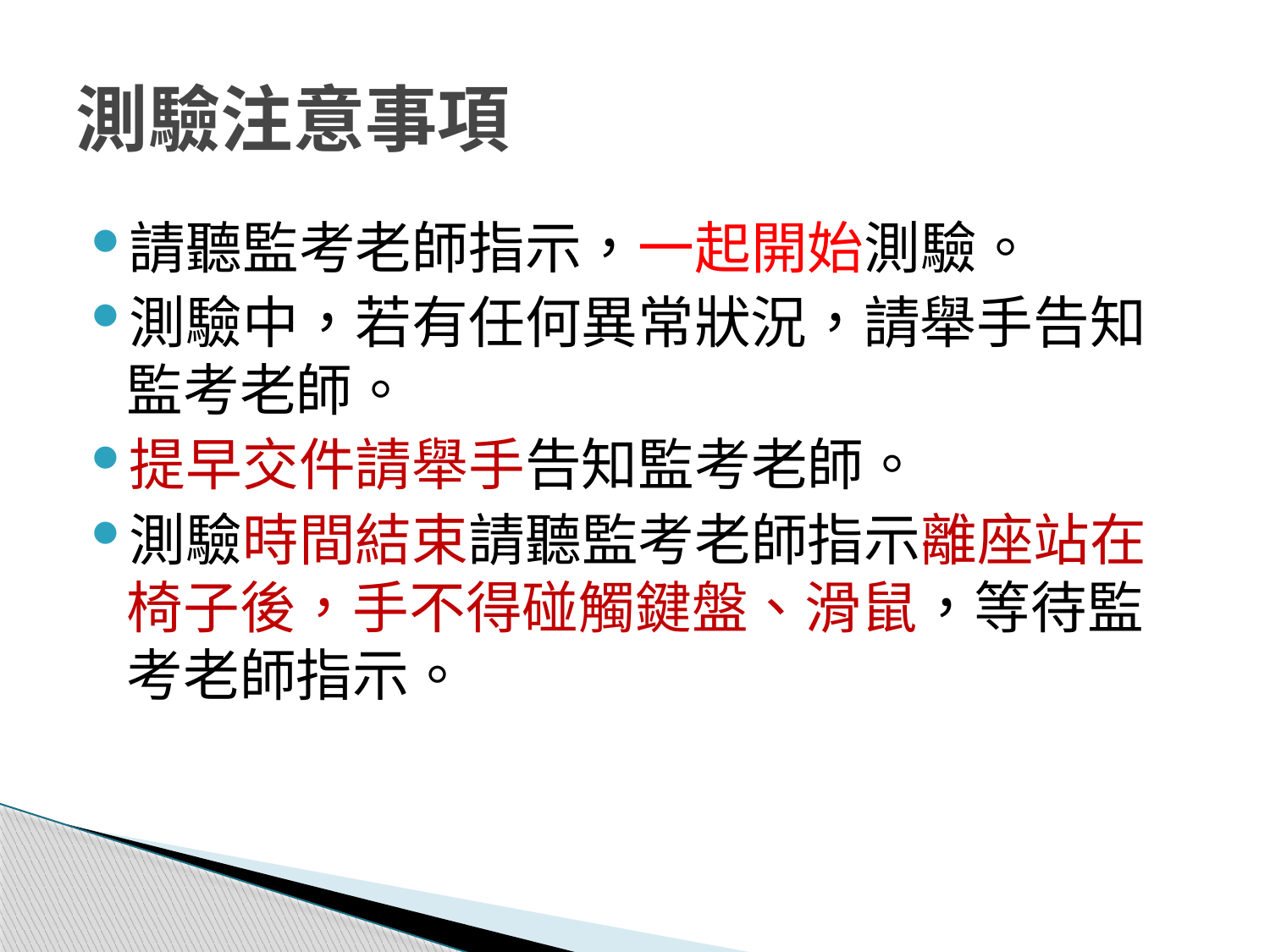

# 測驗注意事項
請聽監考老師指示，一起開始測驗。
測驗中，若有任何異常狀況，請舉手告知監考老師。
提早交件請舉手告知監考老師。
測驗時間結束請聽監考老師指示離座站在椅子後，手不得碰觸鍵盤、滑鼠，等待監考老師指示。